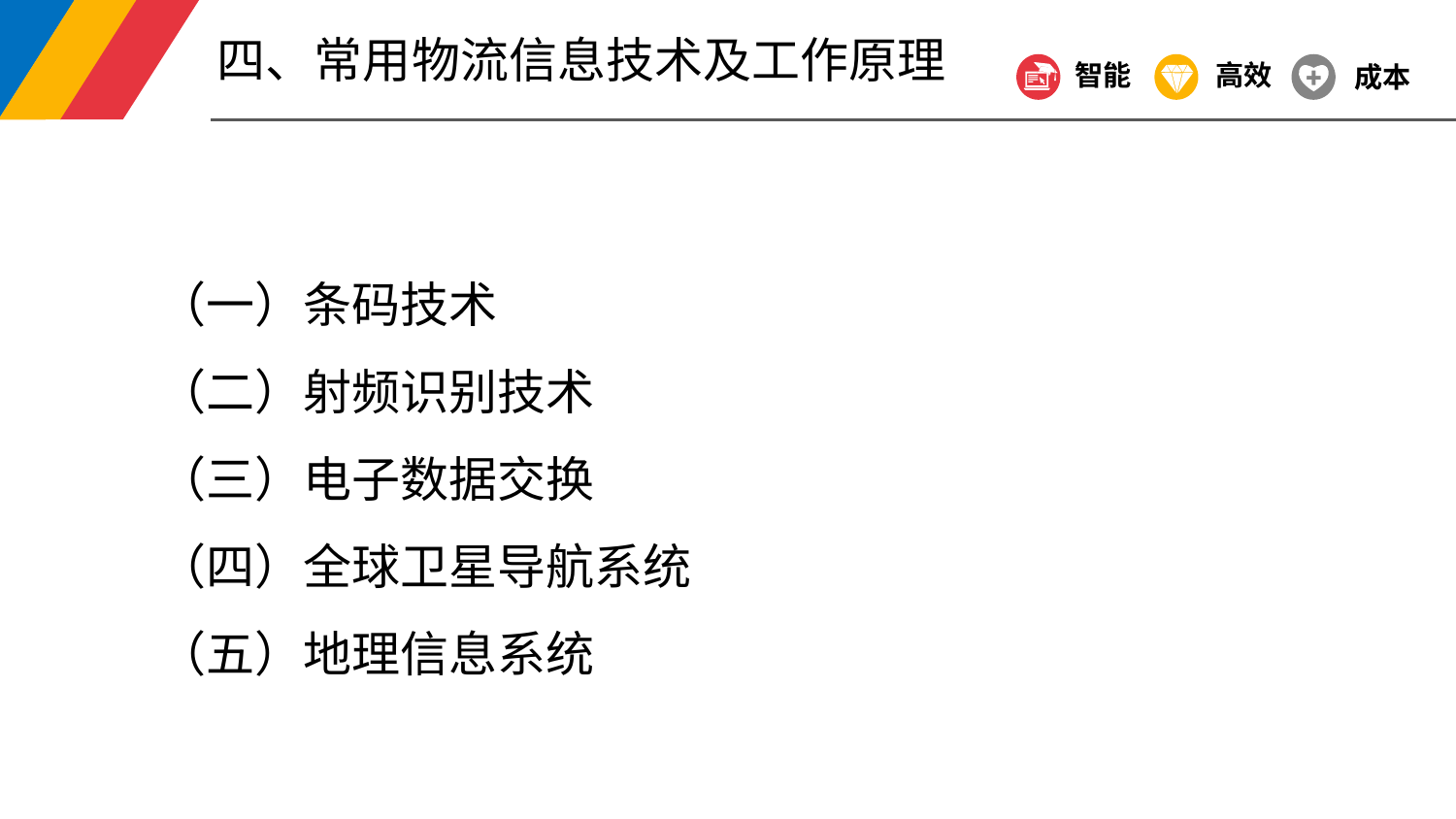

四、常用物流信息技术及工作原理
智能
高效
成本
（一）条码技术
（二）射频识别技术
（三）电子数据交换
（四）全球卫星导航系统
（五）地理信息系统